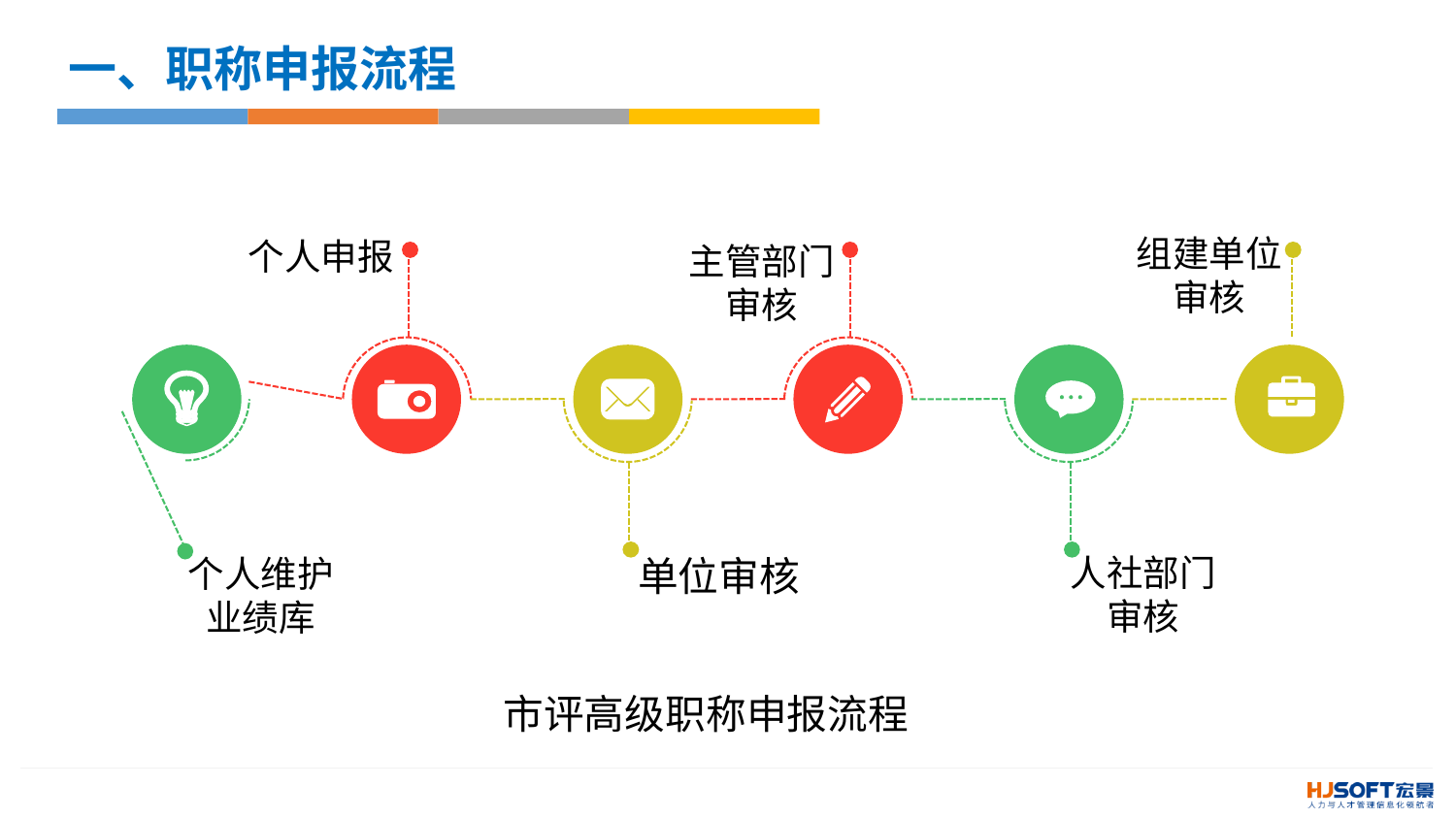

一、职称申报流程

组建单位审核
个人申报
主管部门审核

人社部门审核
个人维护业绩库
单位审核
市评高级职称申报流程